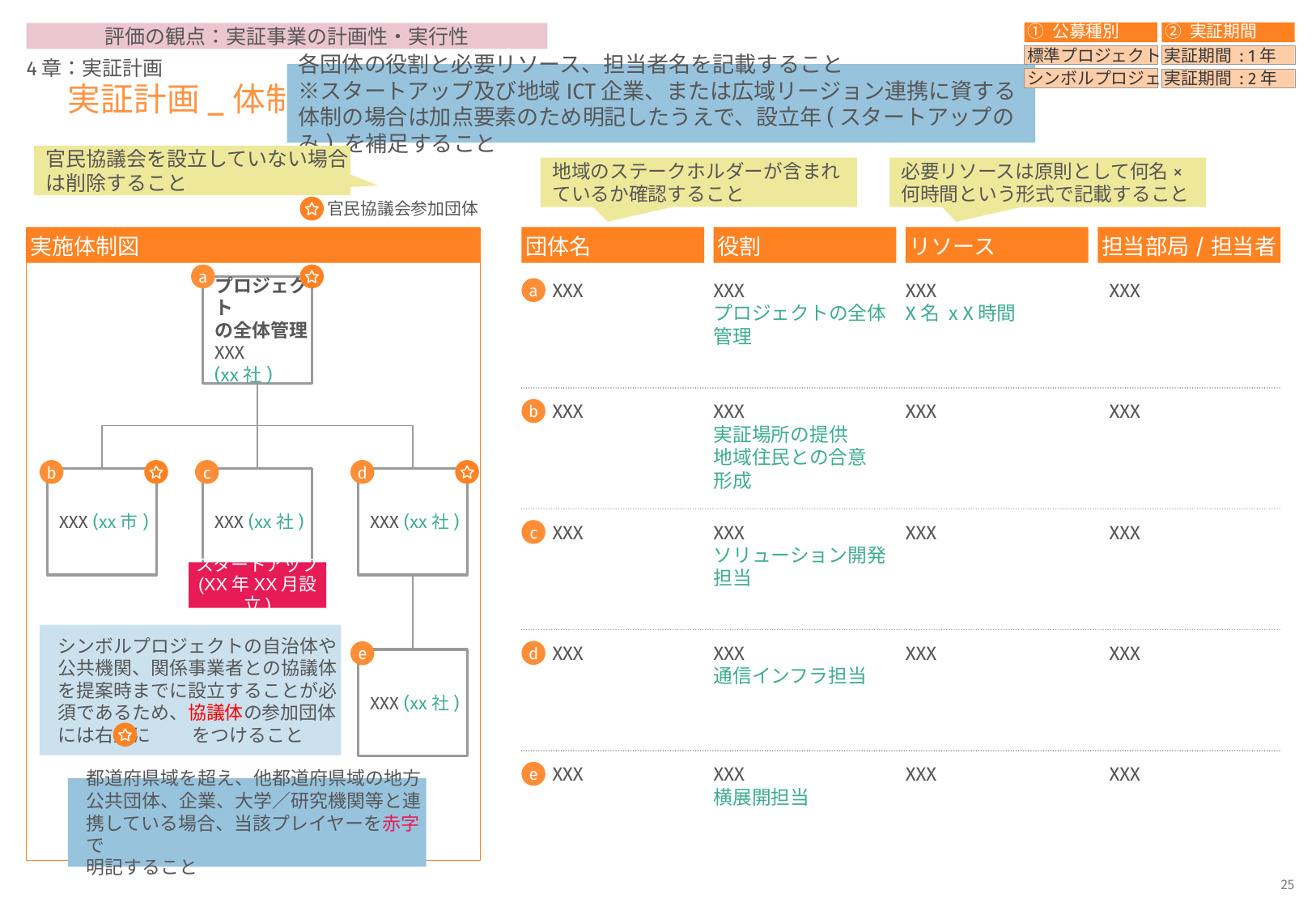

① 公募種別
② 実証期間
標準プロジェクト
実証期間 : 1年
シンボルプロジェクト
実証期間 : 2年
評価の観点：実証事業の計画性・実行性
4章：実証計画
各団体の役割と必要リソース、担当者名を記載すること
※スタートアップ及び地域ICT企業、または広域リージョン連携に資する体制の場合は加点要素のため明記したうえで、設立年(スタートアップのみ) を補足すること
# 実証計画_体制
官民協議会を設立していない場合は削除すること
地域のステークホルダーが含まれているか確認すること
必要リソースは原則として何名×何時間という形式で記載すること

官民協議会参加団体
実施体制図
団体名
役割
リソース
担当部局/担当者

a

プロジェクト
の全体管理
XXX
(xx社)
XXX
a
XXX
プロジェクトの全体
管理
XXX
X名 x X時間
XXX
XXX
b
XXX
実証場所の提供
地域住民との合意
形成
XXX
XXX
b

c
d

XXX (xx市)
XXX (xx社)
XXX (xx社)
XXX
c
XXX
ソリューション開発
担当
XXX
XXX
スタートアップ
(XX年XX月設立)
シンボルプロジェクトの自治体や公共機関、関係事業者との協議体を提案時までに設立することが必須であるため、協議体の参加団体には右上に　　 をつけること
d
XXX
XXX
通信インフラ担当
XXX
XXX
e
XXX (xx社)

XXX
e
XXX
横展開担当

XXX
XXX
都道府県域を超え、他都道府県域の地方公共団体、企業、大学／研究機関等と連携している場合、当該プレイヤーを赤字で
明記すること